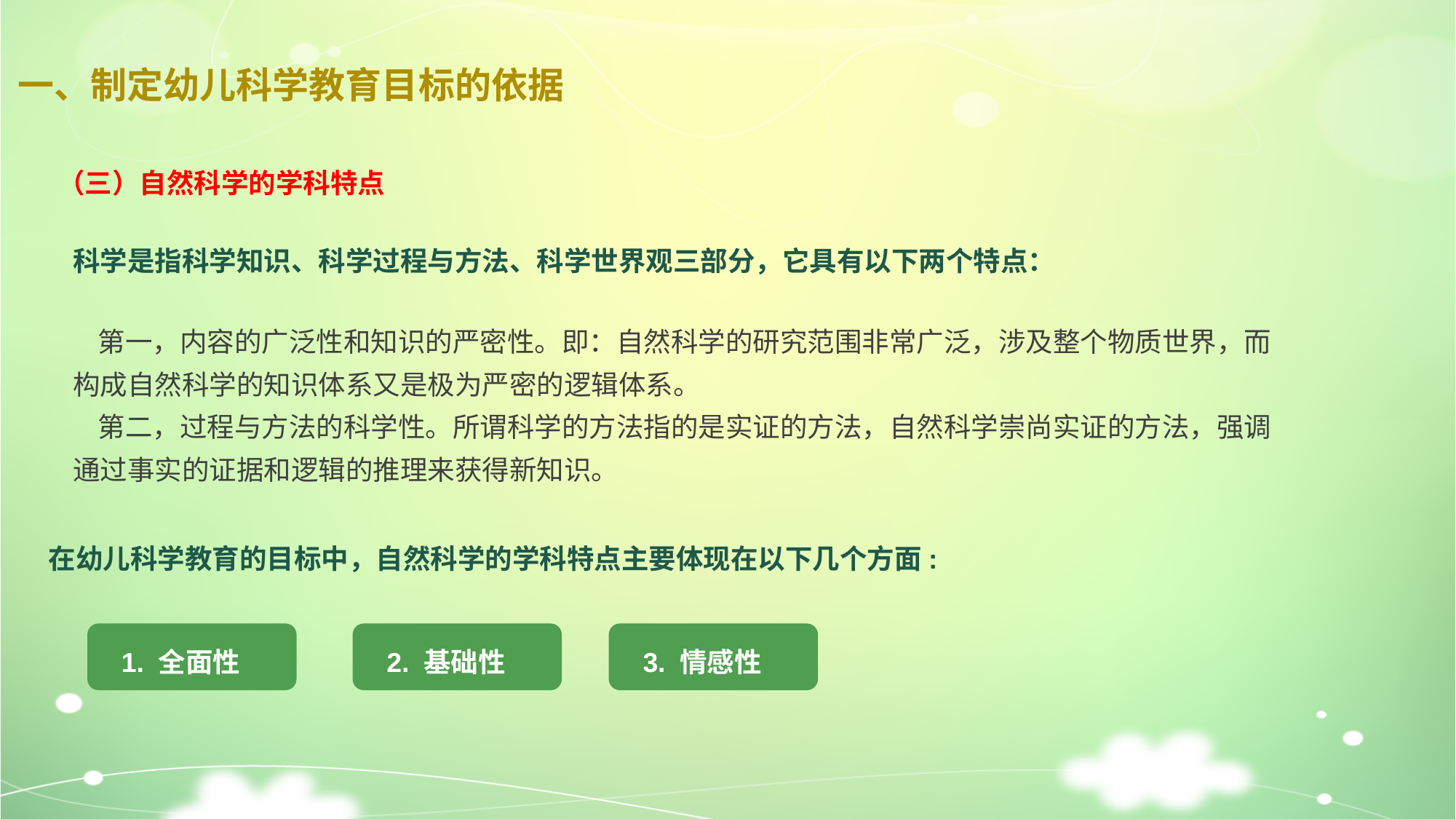

# 一、制定幼儿科学教育目标的依据
（三）自然科学的学科特点
科学是指科学知识、科学过程与方法、科学世界观三部分，它具有以下两个特点：
   第一，内容的广泛性和知识的严密性。即：自然科学的研究范围非常广泛，涉及整个物质世界，而构成自然科学的知识体系又是极为严密的逻辑体系。
   第二，过程与方法的科学性。所谓科学的方法指的是实证的方法，自然科学崇尚实证的方法，强调通过事实的证据和逻辑的推理来获得新知识。
在幼儿科学教育的目标中，自然科学的学科特点主要体现在以下几个方面:

1. 全面性

2. 基础性

3. 情感性